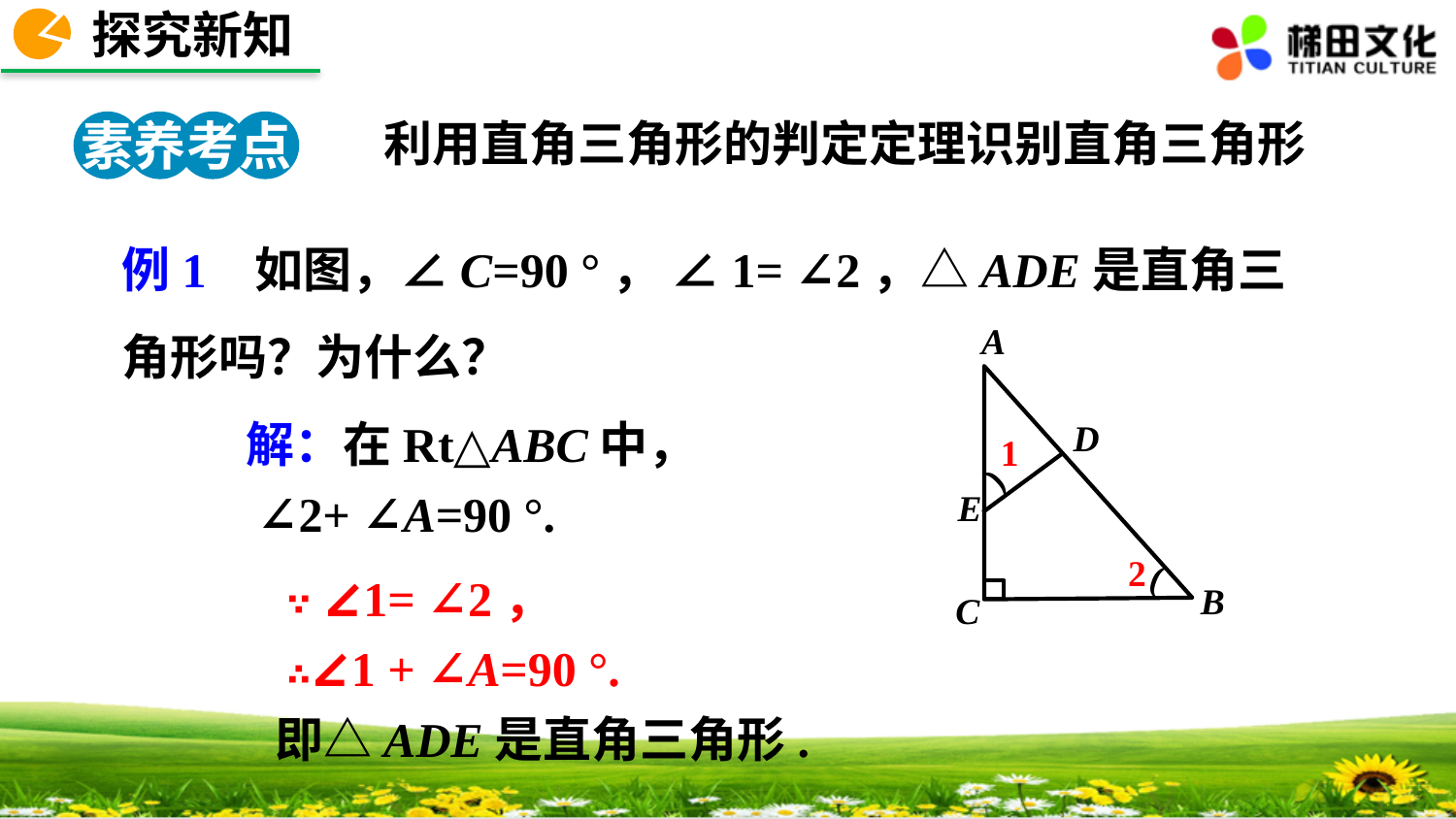

探究新知

素养考点 2

利用直角三角形的判定定理识别直角三角形
例1   如图，∠C=90 °， ∠1= ∠2，△ADE是直角三
角形吗？为什么？
A

D
1
(
E
2
(
B

C
解：在Rt△ABC中，
 ∠2+ ∠A=90 °.
 ∵ ∠1= ∠2，
 ∴∠1 + ∠A=90 °.
即△ADE是直角三角形.